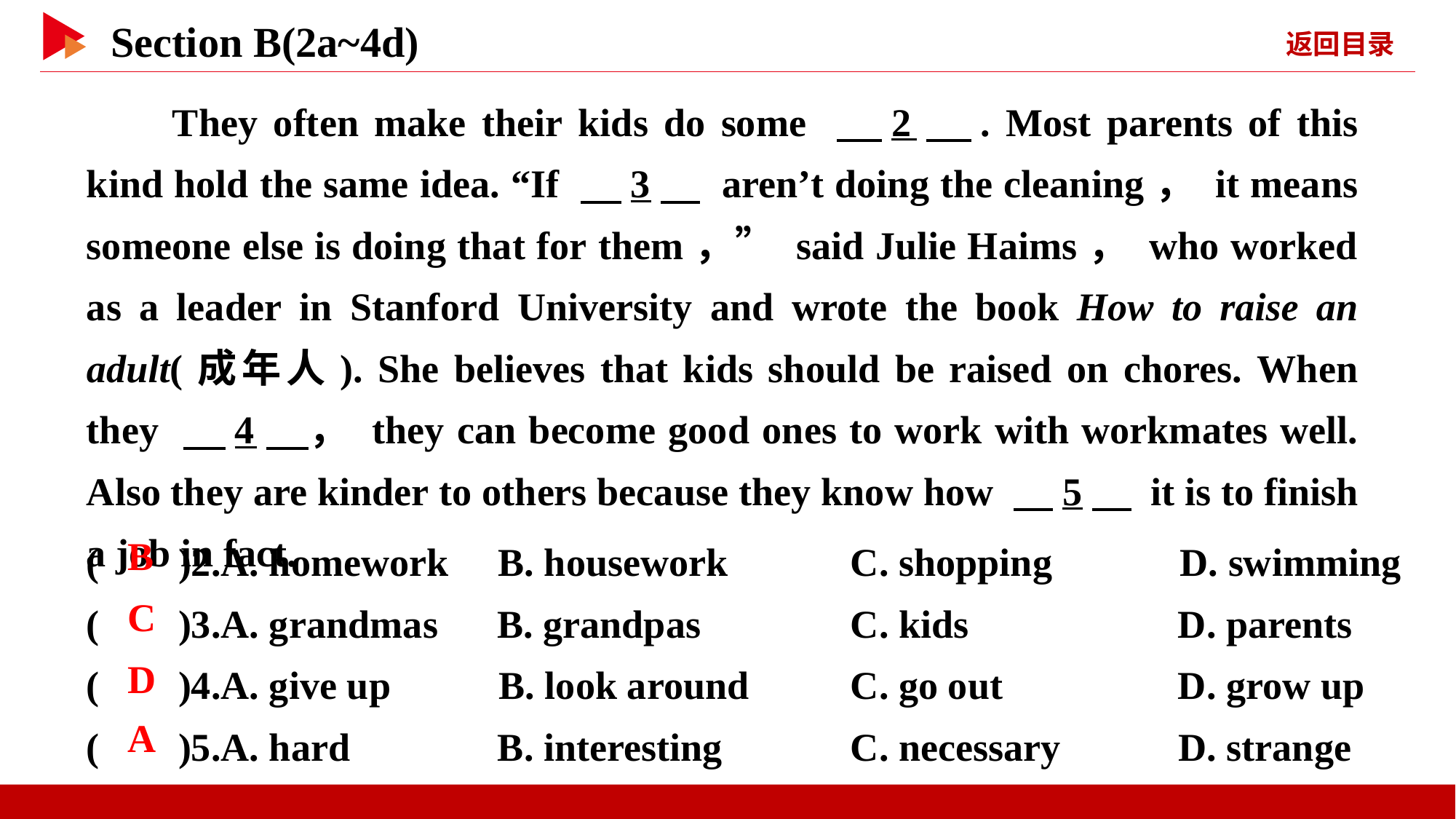

They often make their kids do some 　2　. Most parents of this kind hold the same idea. “If 　3　 aren’t doing the cleaning， it means someone else is doing that for them，” said Julie Haims， who worked as a leader in Stanford University and wrote the book How to raise an adult(成年人). She believes that kids should be raised on chores. When they 　4　， they can become good ones to work with workmates well. Also they are kinder to others because they know how 　5　 it is to finish a job in fact.
(        )2.A. homework     B. housework		C. shopping             D. swimming
(        )3.A. grandmas      B. grandpas		C. kids             	D. parents
(        )4.A. give up           B. look around	C. go out             	D. grow up
(        )5.A. hard               B. interesting		C. necessary            D. strange
   B
   C
   D
   A